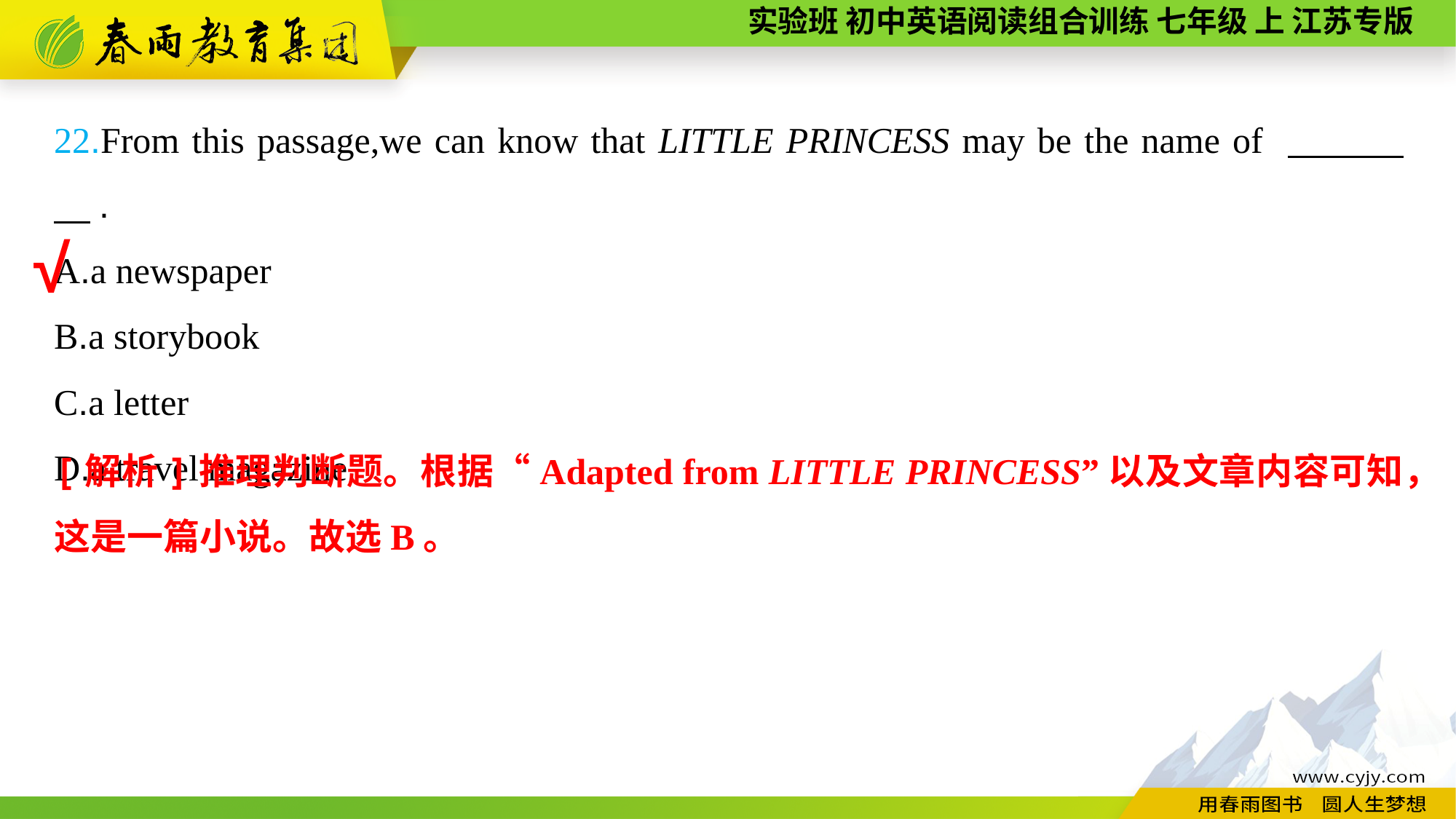

22.From this passage,we can know that LITTLE PRINCESS may be the name of 　　　　.
A.a newspaper
B.a storybook
C.a letter
D.a travel magazine
√
[解析]推理判断题。根据“Adapted from LITTLE PRINCESS”以及文章内容可知，这是一篇小说。故选B。